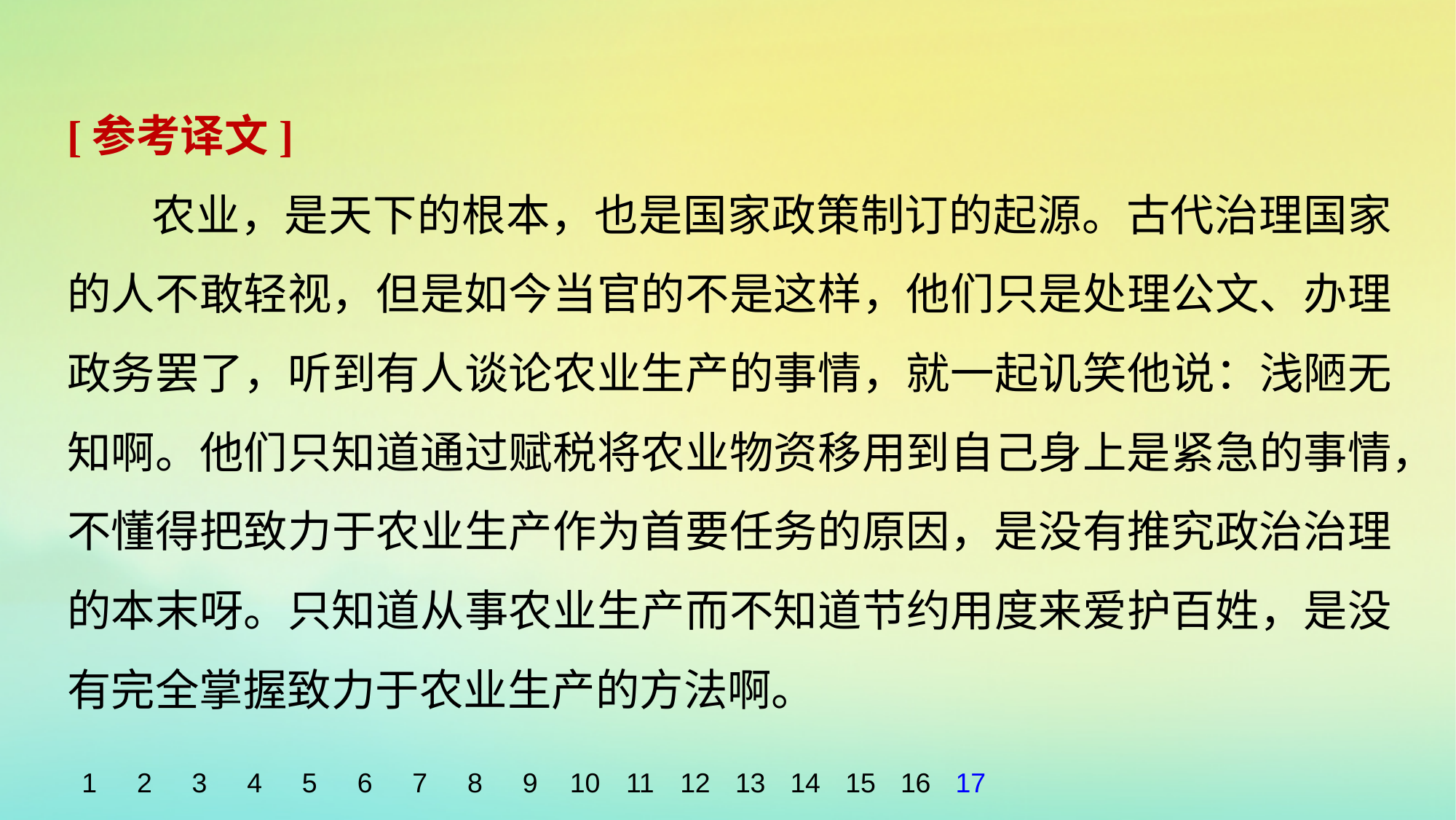

[参考译文]
农业，是天下的根本，也是国家政策制订的起源。古代治理国家的人不敢轻视，但是如今当官的不是这样，他们只是处理公文、办理政务罢了，听到有人谈论农业生产的事情，就一起讥笑他说：浅陋无知啊。他们只知道通过赋税将农业物资移用到自己身上是紧急的事情，不懂得把致力于农业生产作为首要任务的原因，是没有推究政治治理的本末呀。只知道从事农业生产而不知道节约用度来爱护百姓，是没有完全掌握致力于农业生产的方法啊。
1
2
3
4
5
6
7
8
9
10
11
12
13
14
15
16
17